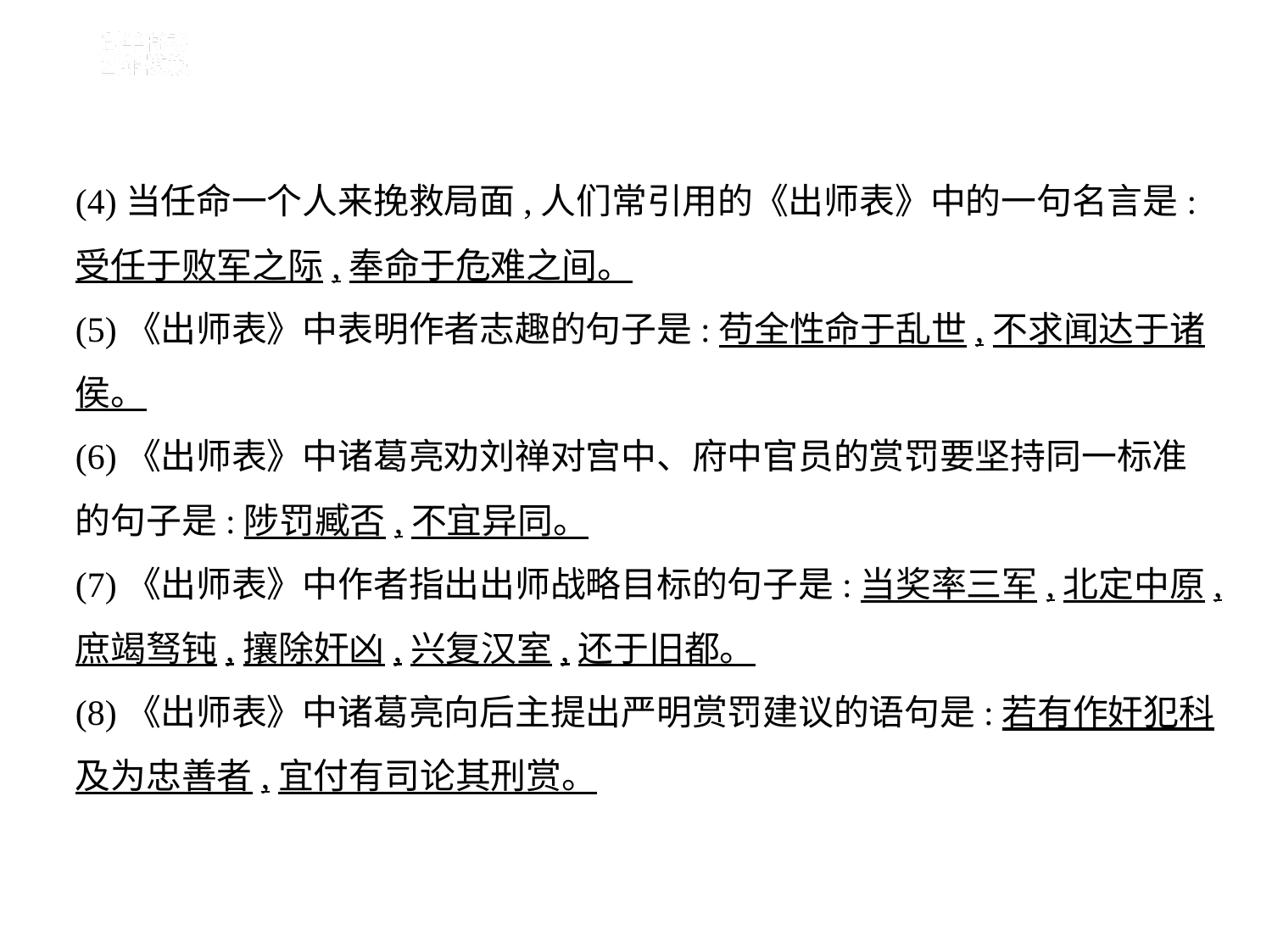

(4)当任命一个人来挽救局面,人们常引用的《出师表》中的一句名言是:
受任于败军之际,奉命于危难之间。
(5)《出师表》中表明作者志趣的句子是:苟全性命于乱世,不求闻达于诸
侯。
(6)《出师表》中诸葛亮劝刘禅对宫中、府中官员的赏罚要坚持同一标准
的句子是:陟罚臧否,不宜异同。
(7)《出师表》中作者指出出师战略目标的句子是:当奖率三军,北定中原,
庶竭驽钝,攘除奸凶,兴复汉室,还于旧都。
(8)《出师表》中诸葛亮向后主提出严明赏罚建议的语句是:若有作奸犯科
及为忠善者,宜付有司论其刑赏。